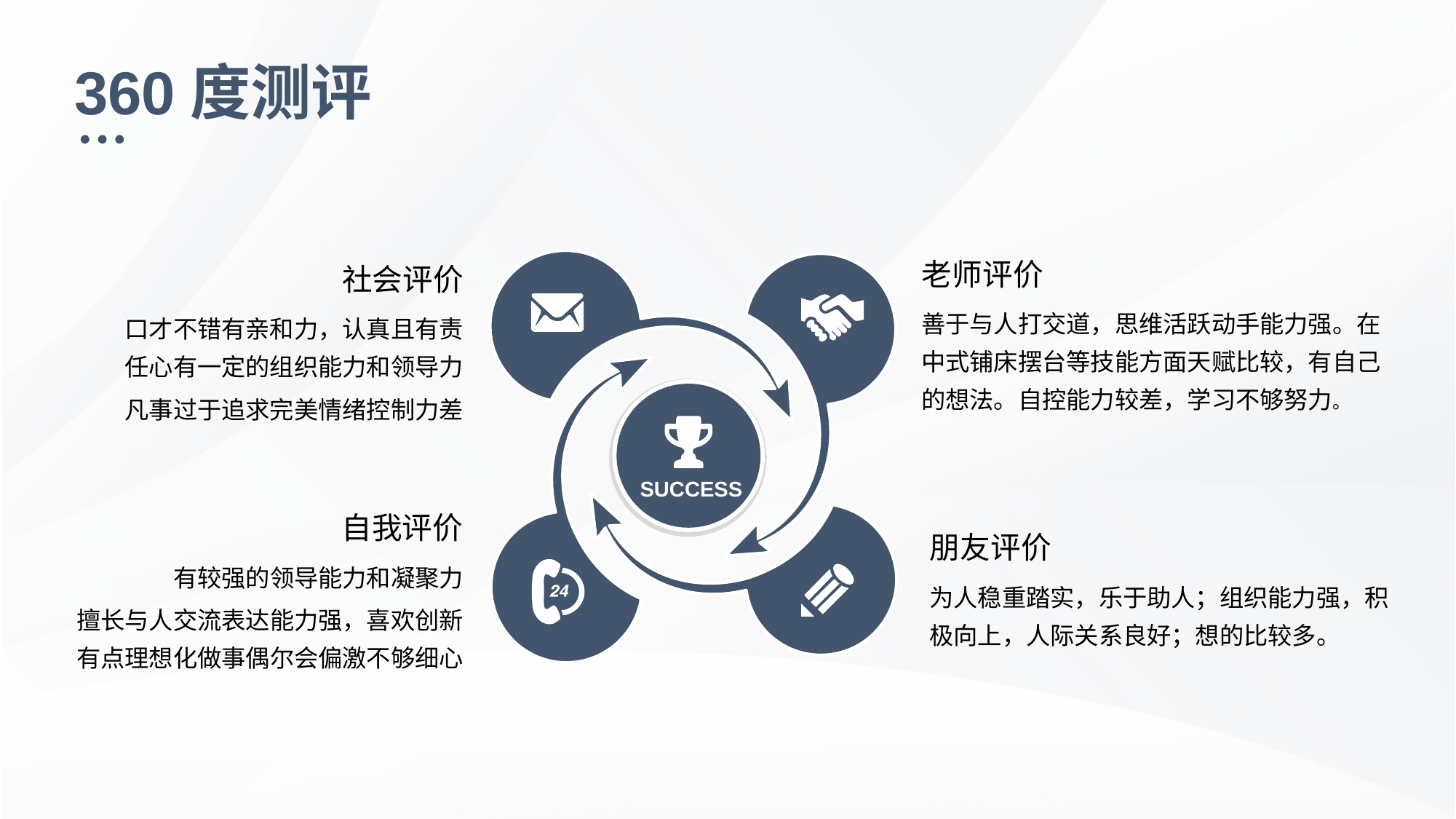

360度测评

SUCCESS

老师评价
善于与人打交道，思维活跃动手能力强。在中式铺床摆台等技能方面天赋比较，有自己的想法。自控能力较差，学习不够努力。
社会评价
口才不错有亲和力，认真且有责任心有一定的组织能力和领导力
凡事过于追求完美情绪控制力差
自我评价
有较强的领导能力和凝聚力
擅长与人交流表达能力强，喜欢创新有点理想化做事偶尔会偏激不够细心
朋友评价
为人稳重踏实，乐于助人；组织能力强，积极向上，人际关系良好；想的比较多。